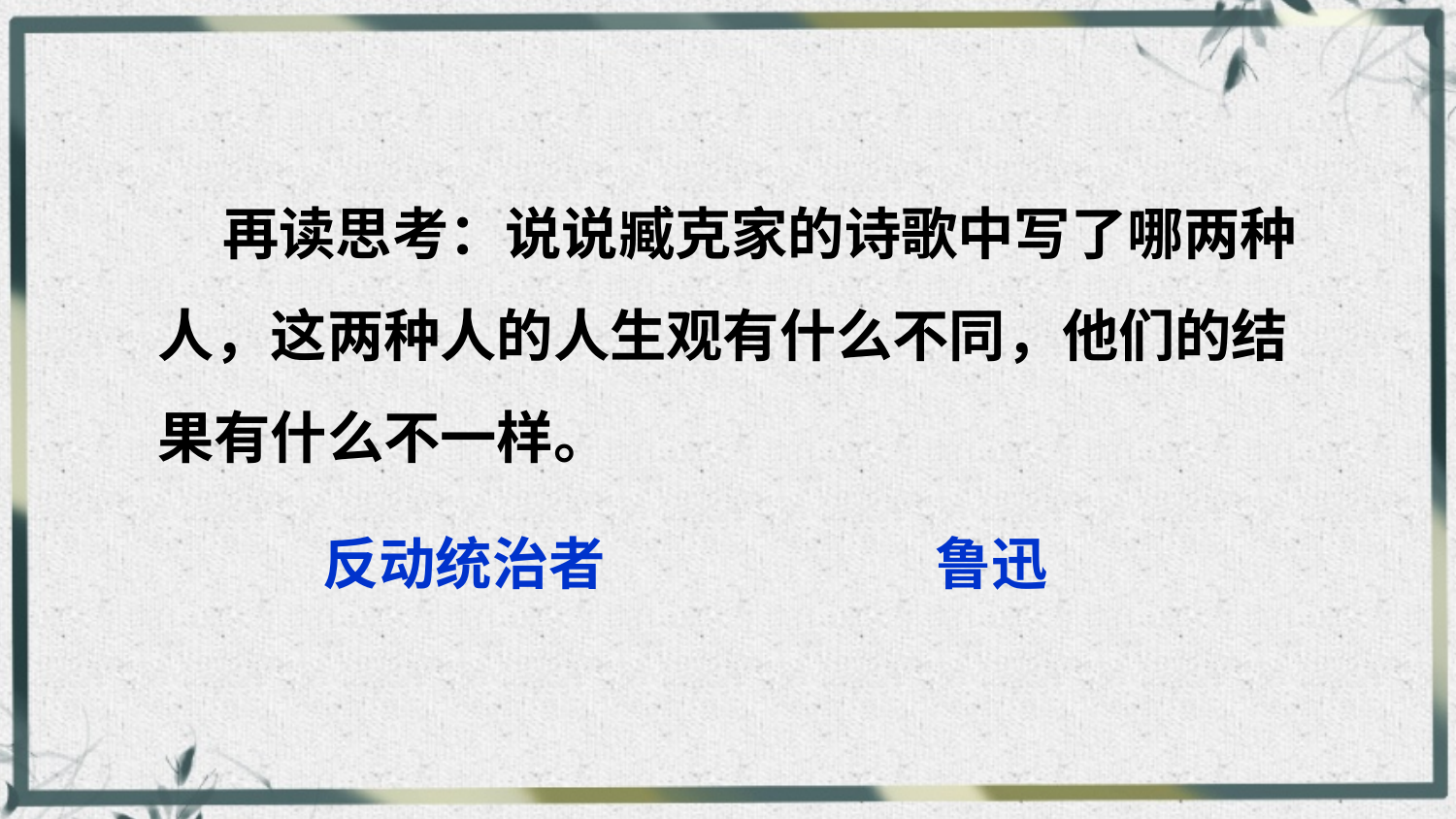

再读思考：说说臧克家的诗歌中写了哪两种人，这两种人的人生观有什么不同，他们的结果有什么不一样。
反动统治者
鲁迅